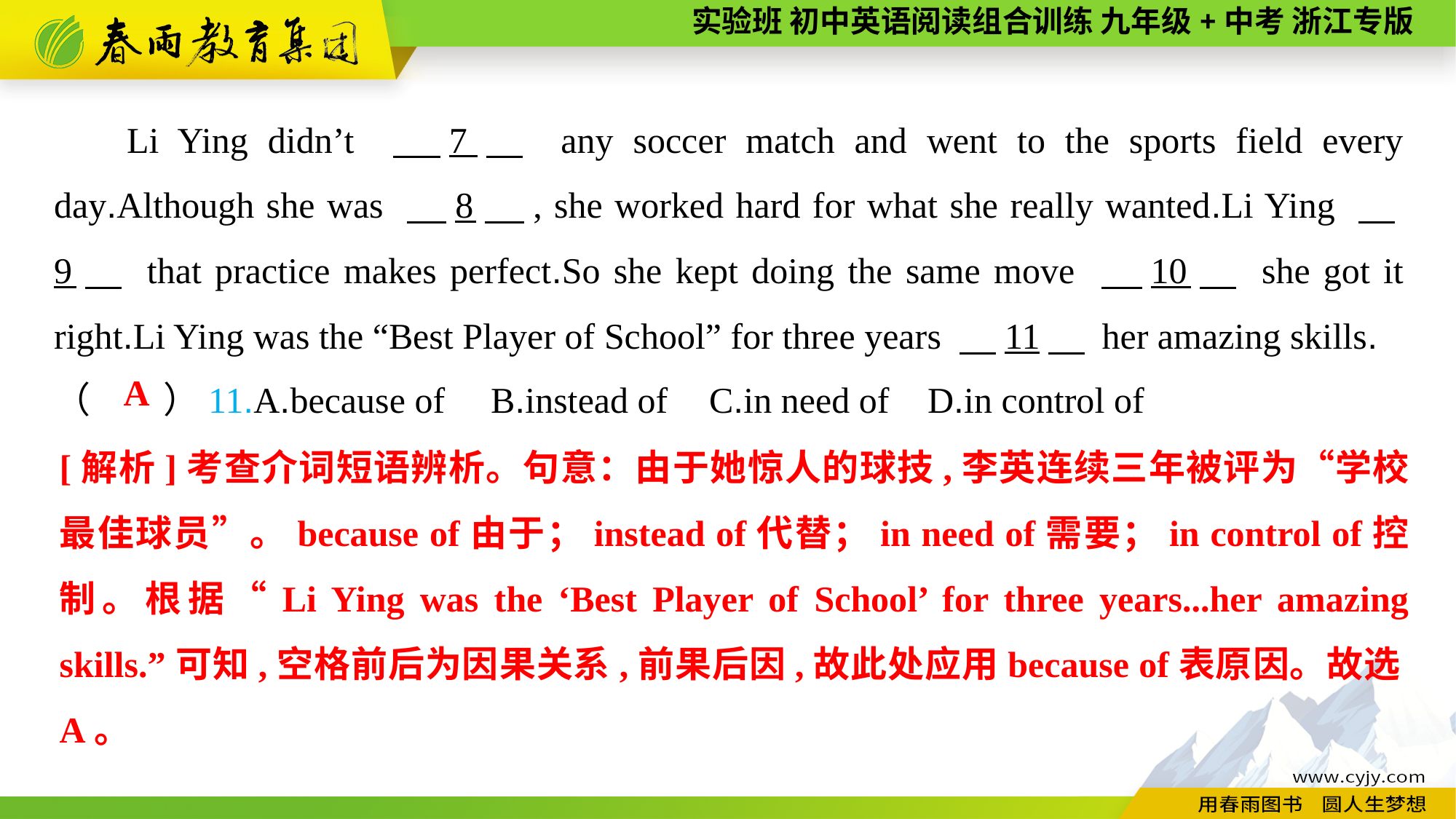

Li Ying didn’t 　7　 any soccer match and went to the sports field every day.Although she was 　8　, she worked hard for what she really wanted.Li Ying 　9　 that practice makes perfect.So she kept doing the same move 　10　 she got it right.Li Ying was the “Best Player of School” for three years 　11　 her amazing skills.
（　　）11.A.because of	B.instead of	C.in need of	D.in control of
A
[解析]考查介词短语辨析。句意：由于她惊人的球技,李英连续三年被评为“学校最佳球员”。because of由于；instead of代替；in need of需要；in control of控制。根据“Li Ying was the ‘Best Player of School’ for three years...her amazing skills.”可知,空格前后为因果关系,前果后因,故此处应用because of表原因。故选A。